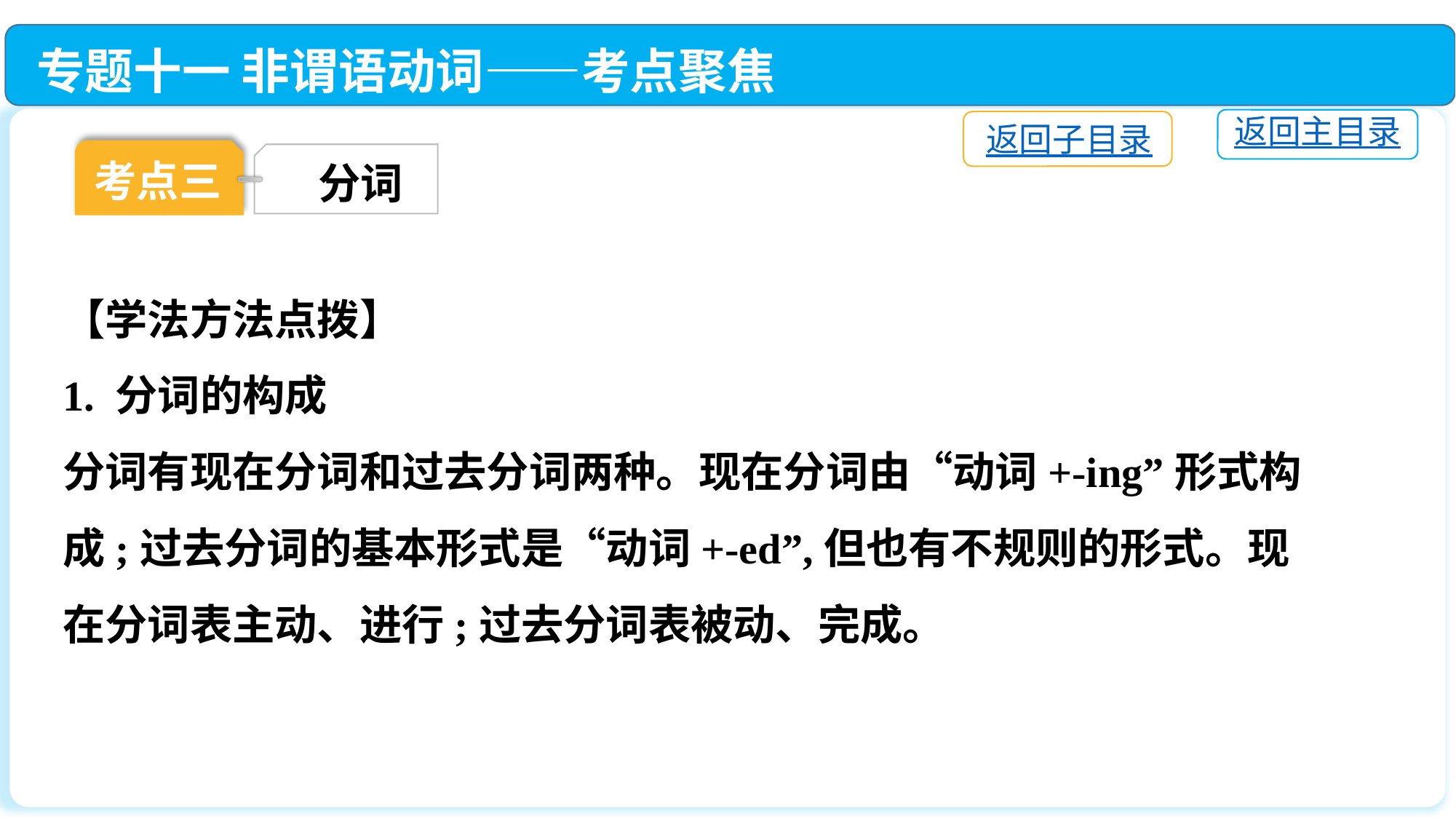

专题十一 非谓语动词——考点聚焦

返回主目录

返回子目录
考点三
分词

【学法方法点拨】
1. 分词的构成
分词有现在分词和过去分词两种。现在分词由“动词+-ing”形式构成;过去分词的基本形式是“动词+-ed”,但也有不规则的形式。现在分词表主动、进行;过去分词表被动、完成。